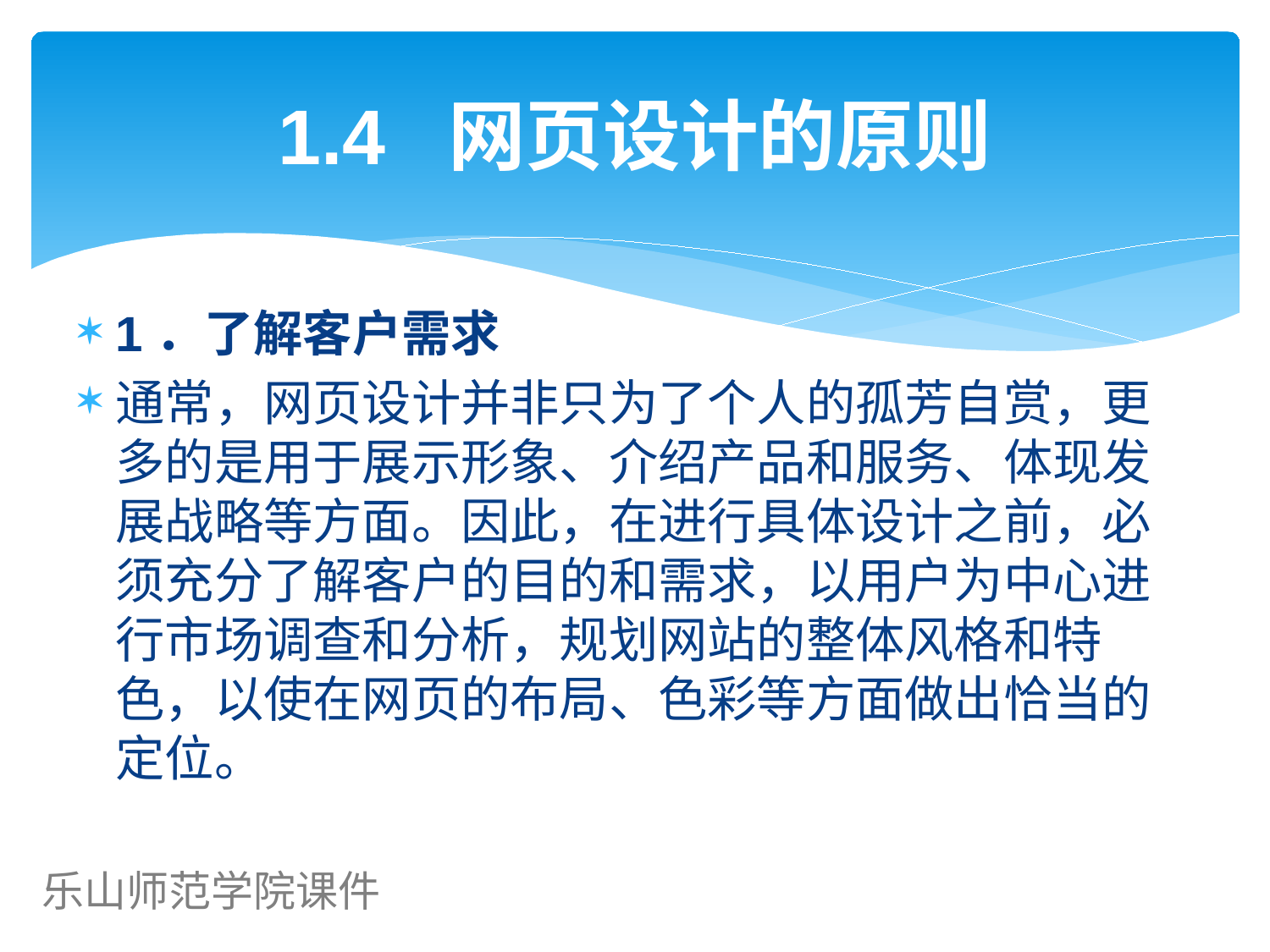

# 1.4  网页设计的原则
1．了解客户需求
通常，网页设计并非只为了个人的孤芳自赏，更多的是用于展示形象、介绍产品和服务、体现发展战略等方面。因此，在进行具体设计之前，必须充分了解客户的目的和需求，以用户为中心进行市场调查和分析，规划网站的整体风格和特色，以使在网页的布局、色彩等方面做出恰当的定位。